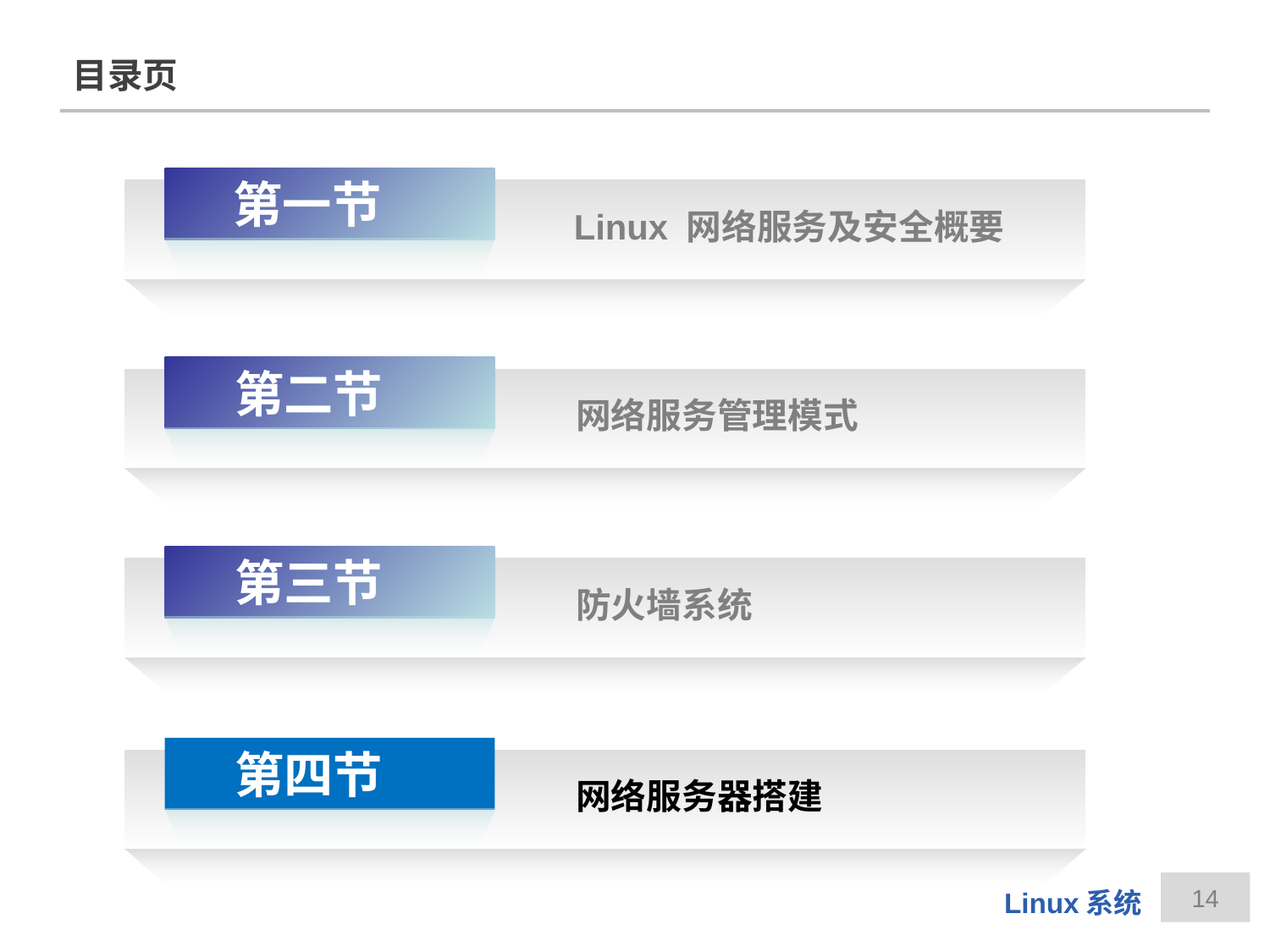

# 目录页
第一节

Linux 网络服务及安全概要
第二节

网络服务管理模式
第三节

防火墙系统
第四节

网络服务器搭建